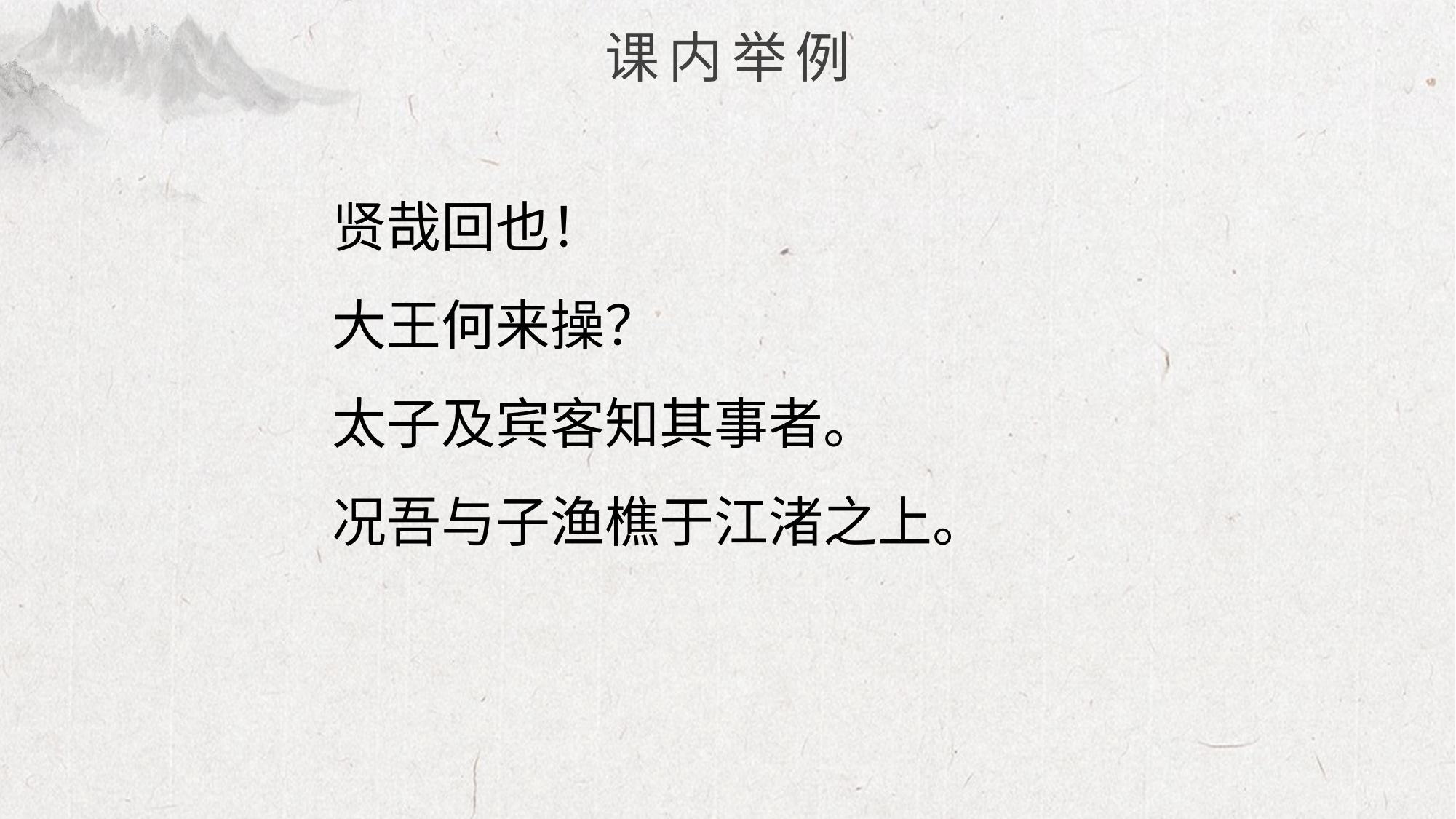

课内举例
贤哉回也！
大王何来操？
太子及宾客知其事者。
况吾与子渔樵于江渚之上。